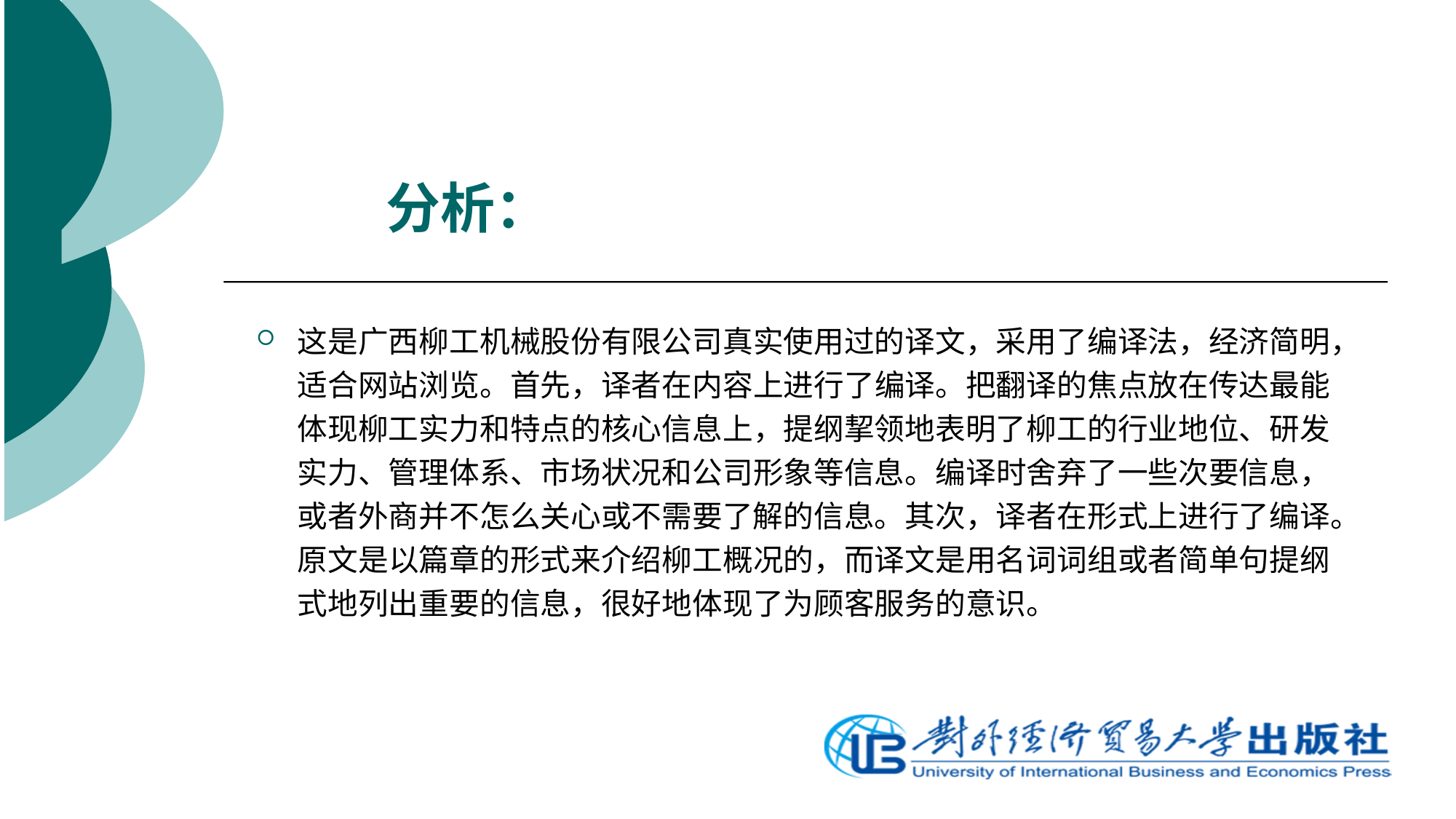

# 分析：
这是广西柳工机械股份有限公司真实使用过的译文，采用了编译法，经济简明，适合网站浏览。首先，译者在内容上进行了编译。把翻译的焦点放在传达最能体现柳工实力和特点的核心信息上，提纲挈领地表明了柳工的行业地位、研发实力、管理体系、市场状况和公司形象等信息。编译时舍弃了一些次要信息，或者外商并不怎么关心或不需要了解的信息。其次，译者在形式上进行了编译。原文是以篇章的形式来介绍柳工概况的，而译文是用名词词组或者简单句提纲式地列出重要的信息，很好地体现了为顾客服务的意识。